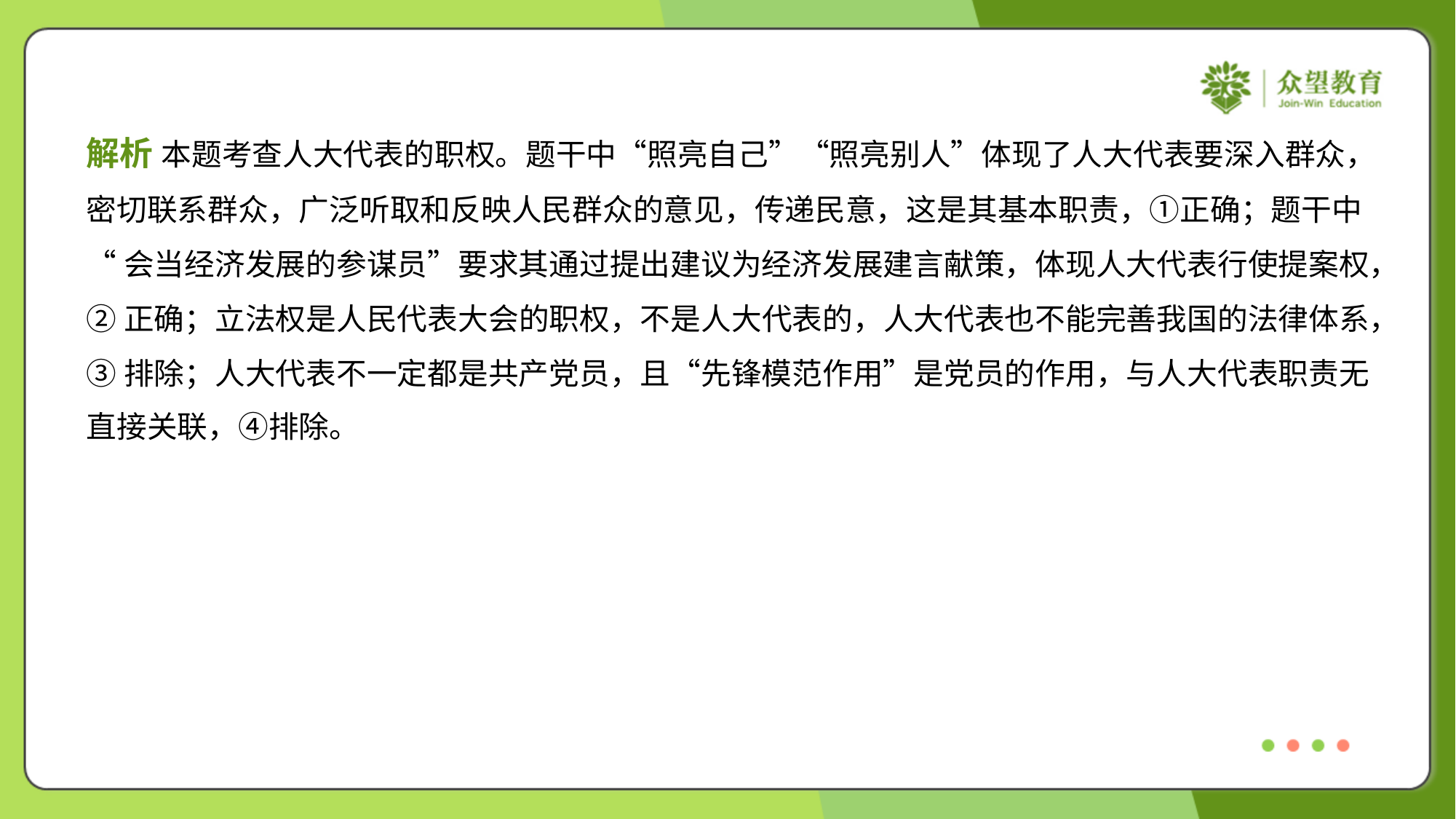

解析 本题考查人大代表的职权。题干中“照亮自己”“照亮别人”体现了人大代表要深入群众，
密切联系群众，广泛听取和反映人民群众的意见，传递民意，这是其基本职责，①正确；题干中
“会当经济发展的参谋员”要求其通过提出建议为经济发展建言献策，体现人大代表行使提案权，
②正确；立法权是人民代表大会的职权，不是人大代表的，人大代表也不能完善我国的法律体系，
③排除；人大代表不一定都是共产党员，且“先锋模范作用”是党员的作用，与人大代表职责无
直接关联，④排除。